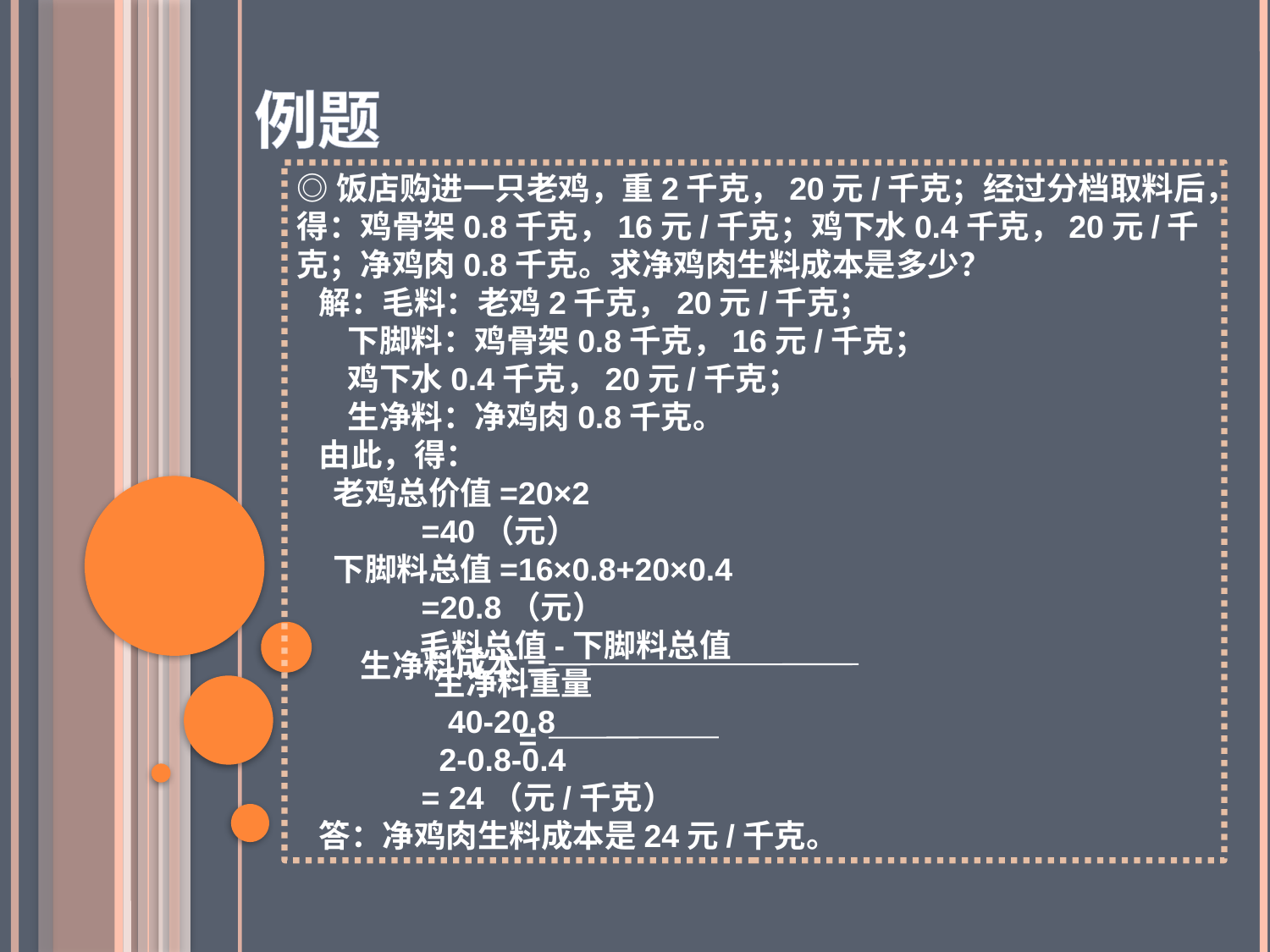

例题
◎饭店购进一只老鸡，重2千克，20元/千克；经过分档取料后，得：鸡骨架0.8千克，16元/千克；鸡下水0.4千克，20元/千克；净鸡肉0.8千克。求净鸡肉生料成本是多少？
  解：毛料：老鸡2千克，20元/千克；
      下脚料：鸡骨架0.8千克，16元/千克；
      鸡下水0.4千克，20元/千克；
      生净料：净鸡肉0.8千克。
  由此，得：
    老鸡总价值=20×2
              =40（元）
    下脚料总值=16×0.8+20×0.4
              =20.8（元）
                毛料总值-下脚料总值
                  生净料重量
                 40-20.8
                2-0.8-0.4
              = 24（元/千克）
  答：净鸡肉生料成本是24元/千克。
生净料成本=
=